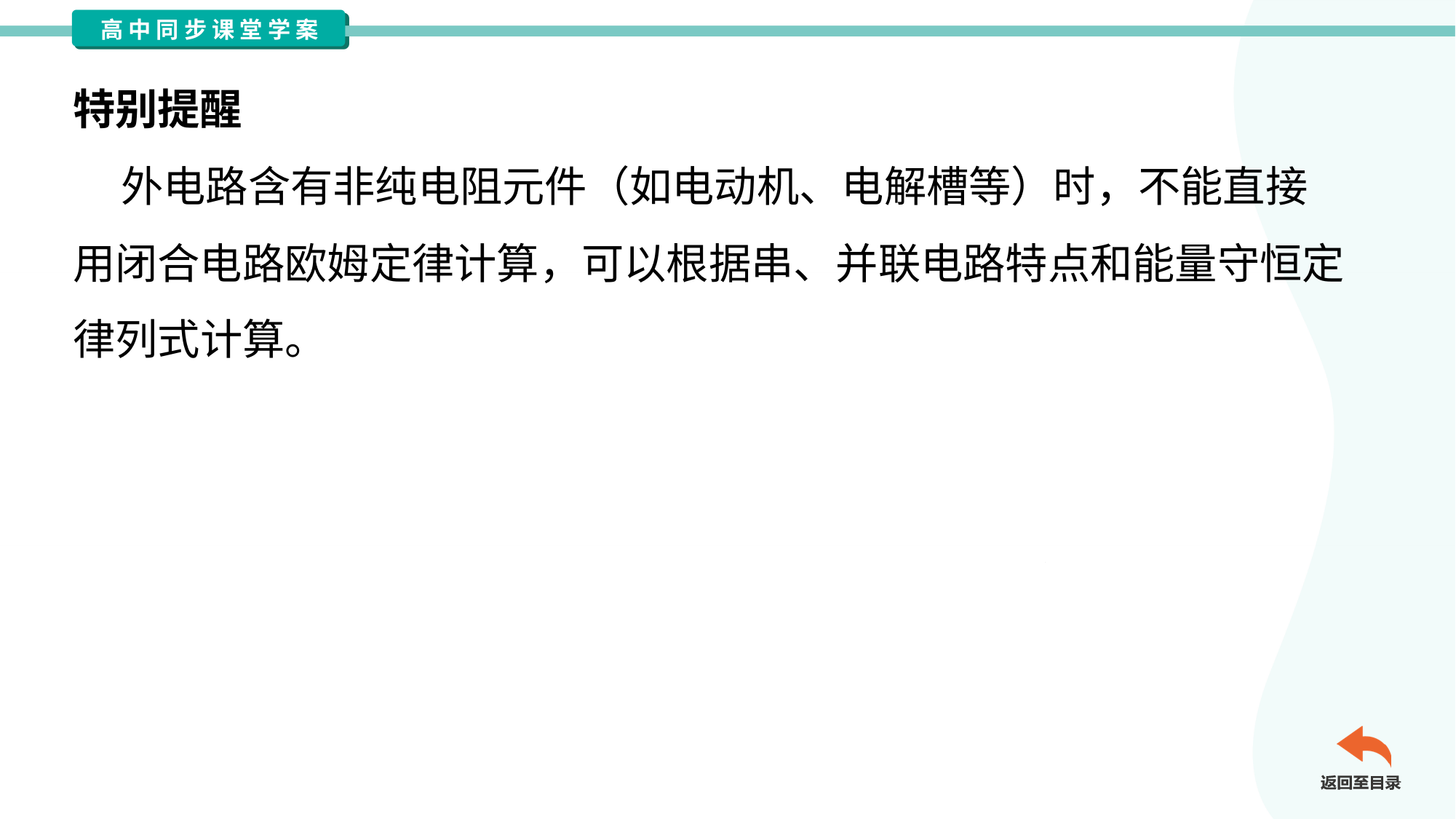

特别提醒
    外电路含有非纯电阻元件（如电动机、电解槽等）时，不能直接
用闭合电路欧姆定律计算，可以根据串、并联电路特点和能量守恒定
律列式计算。